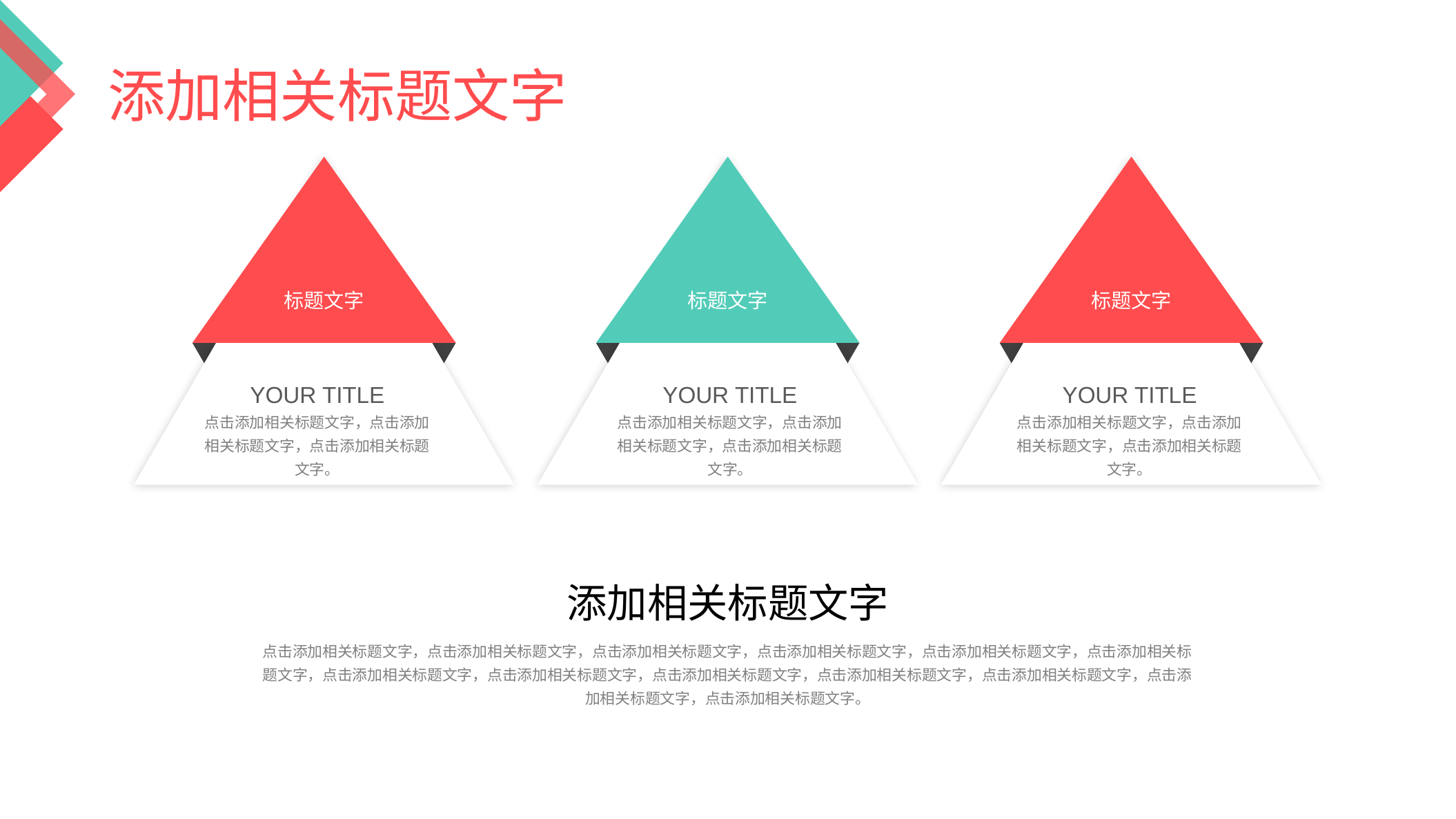

添加相关标题文字

标题文字

标题文字

标题文字

YOUR TITLE
点击添加相关标题文字，点击添加相关标题文字，点击添加相关标题文字。
YOUR TITLE
点击添加相关标题文字，点击添加相关标题文字，点击添加相关标题文字。
YOUR TITLE
点击添加相关标题文字，点击添加相关标题文字，点击添加相关标题文字。
添加相关标题文字
点击添加相关标题文字，点击添加相关标题文字，点击添加相关标题文字，点击添加相关标题文字，点击添加相关标题文字，点击添加相关标题文字，点击添加相关标题文字，点击添加相关标题文字，点击添加相关标题文字，点击添加相关标题文字，点击添加相关标题文字，点击添加相关标题文字，点击添加相关标题文字。